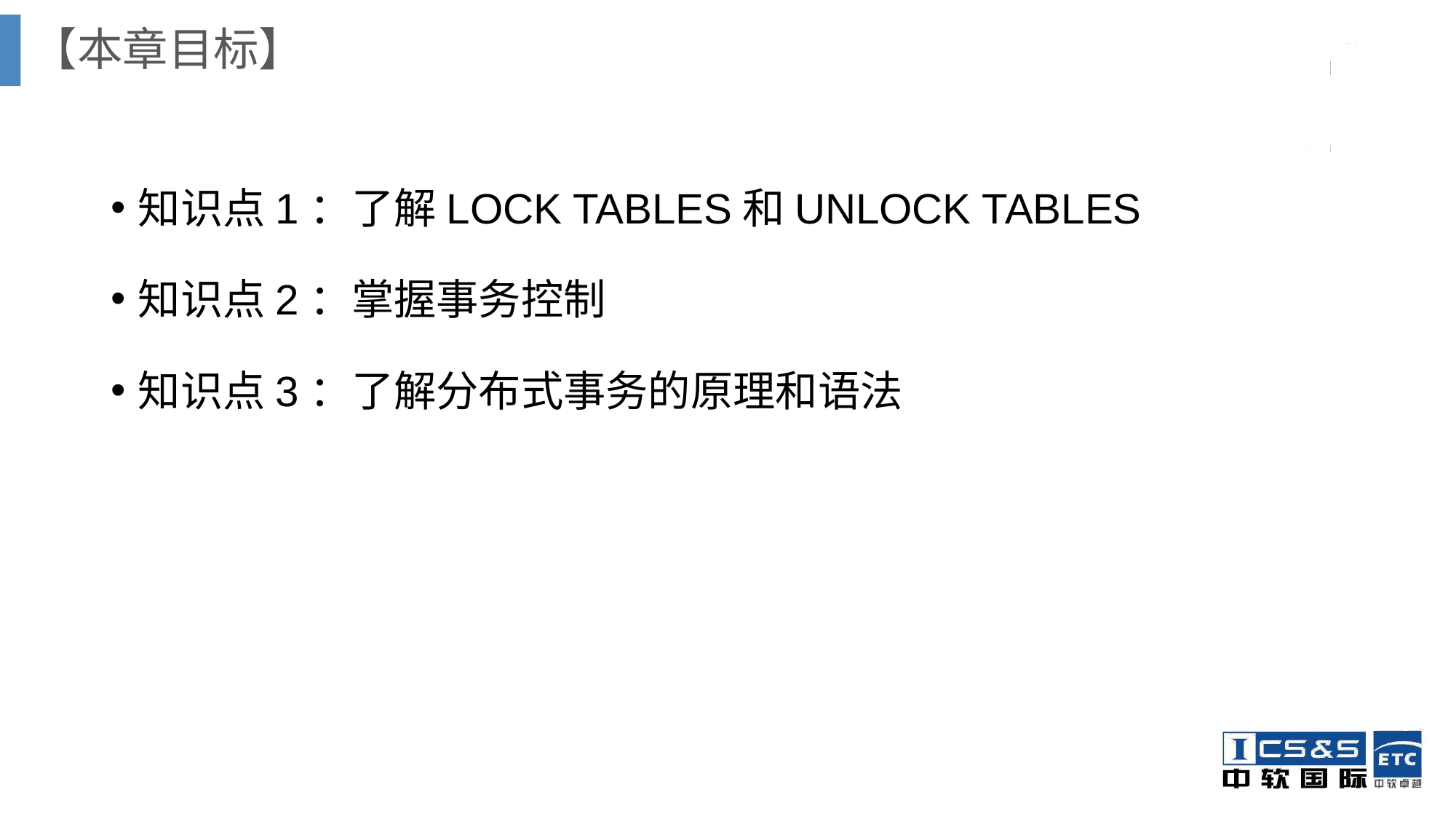

# 【本章目标】
知识点1：了解LOCK TABLES和UNLOCK TABLES
知识点2：掌握事务控制
知识点3：了解分布式事务的原理和语法